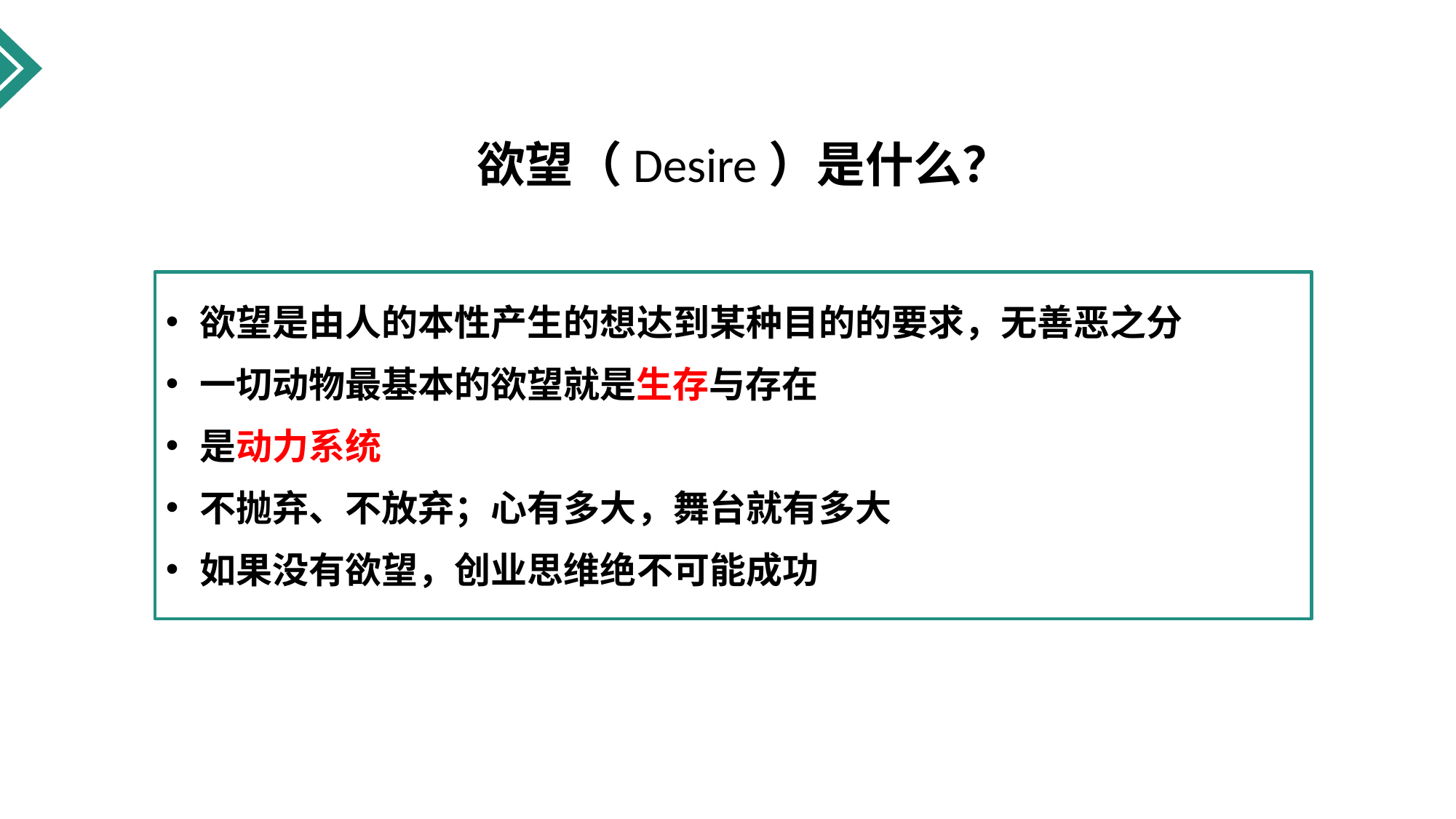

# 欲望（Desire）是什么？
欲望是由人的本性产生的想达到某种目的的要求，无善恶之分
一切动物最基本的欲望就是生存与存在
是动力系统
不抛弃、不放弃；心有多大，舞台就有多大
如果没有欲望，创业思维绝不可能成功